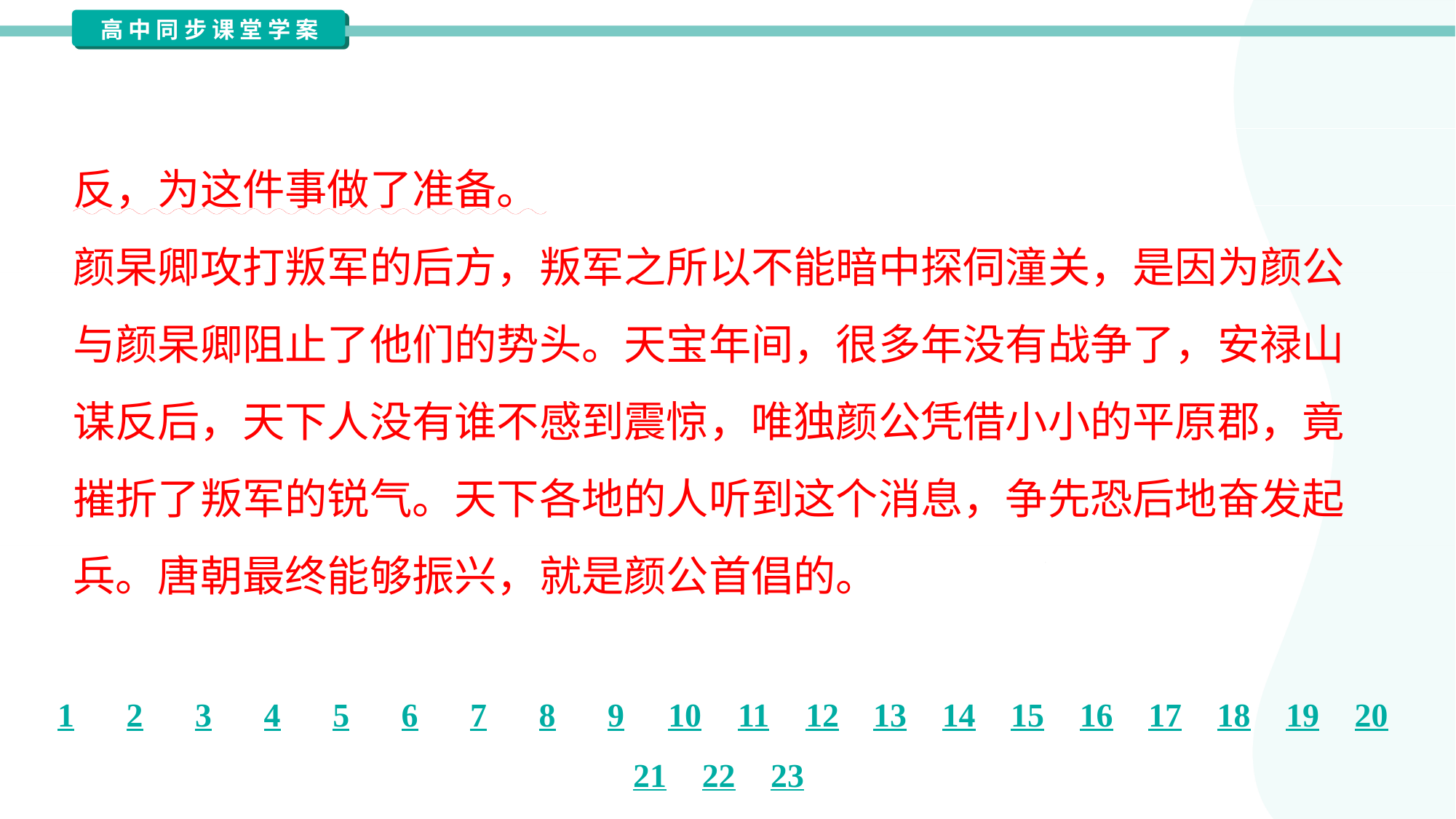

<uw>当初，颜公因为违逆杨国忠被贬为平原太守，他预计安禄山一定会谋
反，为这件事做了准备。</uw>安禄山发动军队谋反以后，颜公和常山太守
颜杲卿攻打叛军的后方，叛军之所以不能暗中探伺潼关，是因为颜公
与颜杲卿阻止了他们的势头。天宝年间，很多年没有战争了，安禄山
谋反后，天下人没有谁不感到震惊，唯独颜公凭借小小的平原郡，竟
摧折了叛军的锐气。天下各地的人听到这个消息，争先恐后地奋发起
兵。唐朝最终能够振兴，就是颜公首倡的。